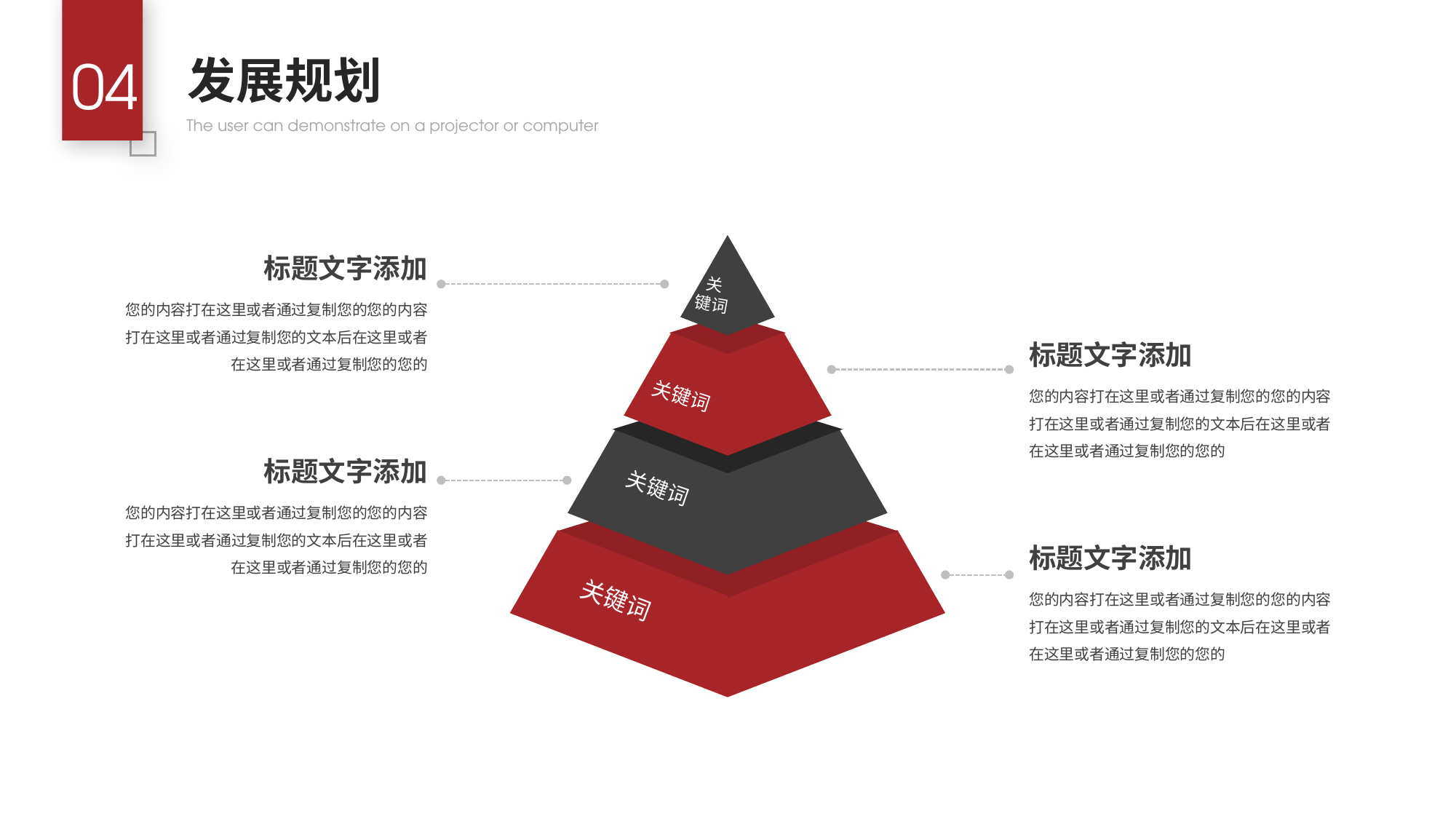

04
发展规划
The user can demonstrate on a projector or computer

关
键词

关键词

关键词

关键词
标题文字添加
您的内容打在这里或者通过复制您的您的内容打在这里或者通过复制您的文本后在这里或者在这里或者通过复制您的您的
标题文字添加
您的内容打在这里或者通过复制您的您的内容打在这里或者通过复制您的文本后在这里或者在这里或者通过复制您的您的
标题文字添加
您的内容打在这里或者通过复制您的您的内容打在这里或者通过复制您的文本后在这里或者在这里或者通过复制您的您的
标题文字添加
您的内容打在这里或者通过复制您的您的内容打在这里或者通过复制您的文本后在这里或者在这里或者通过复制您的您的